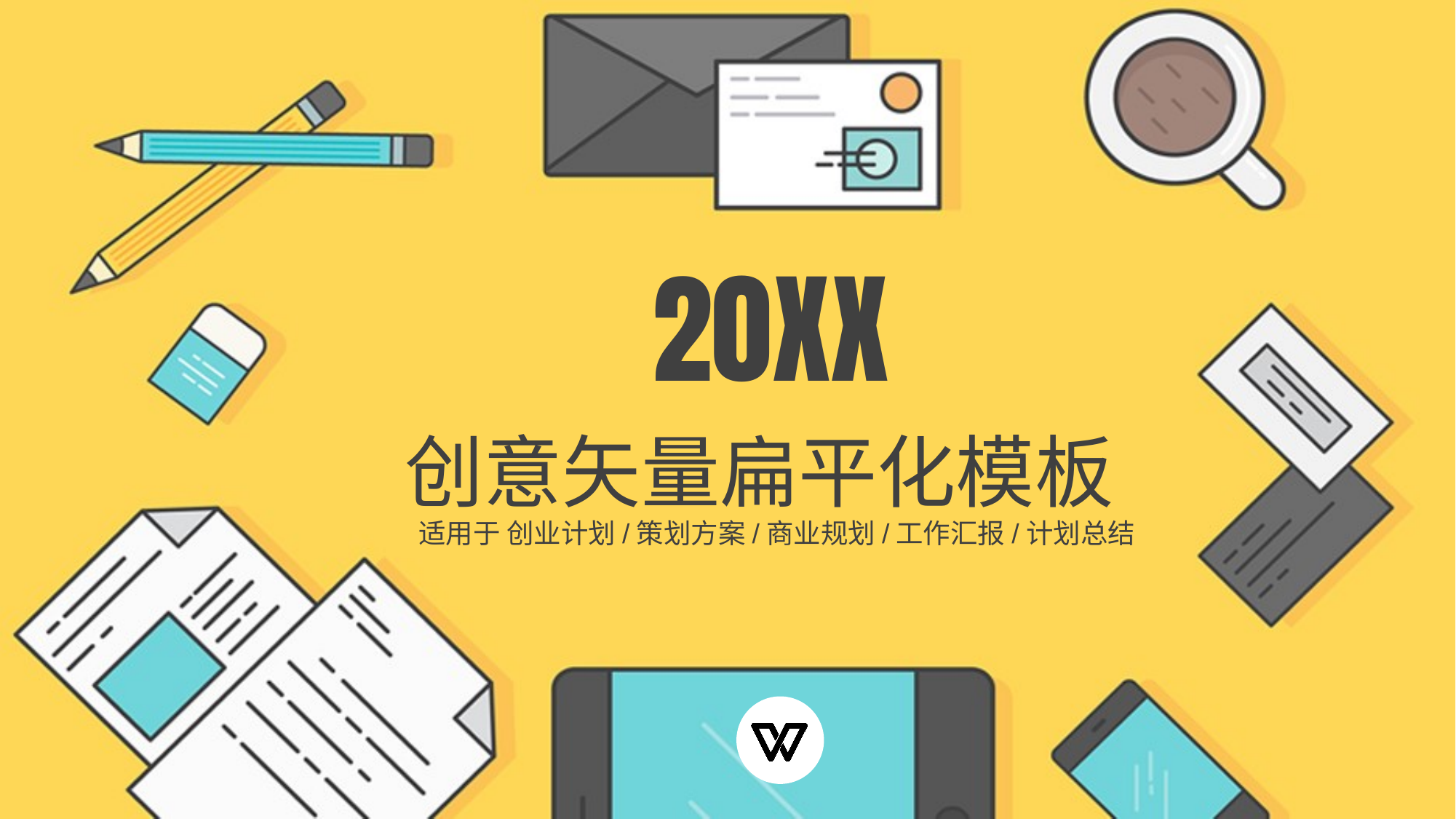

20XX
创意矢量扁平化模板
适用于 创业计划/策划方案/商业规划/工作汇报/计划总结